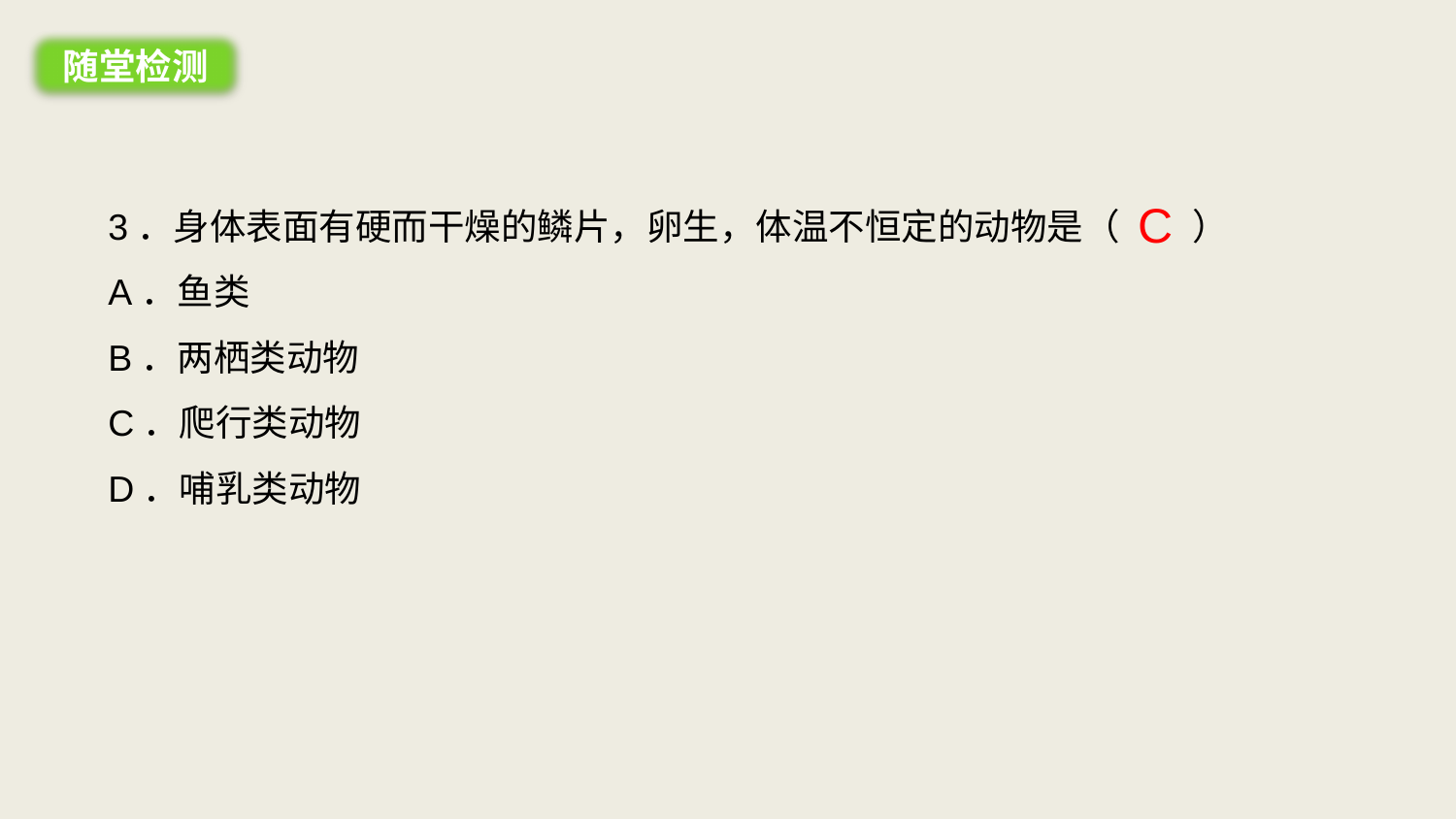

随堂检测
3．身体表面有硬而干燥的鳞片，卵生，体温不恒定的动物是（　　）
A．鱼类
B．两栖类动物
C．爬行类动物
D．哺乳类动物
C